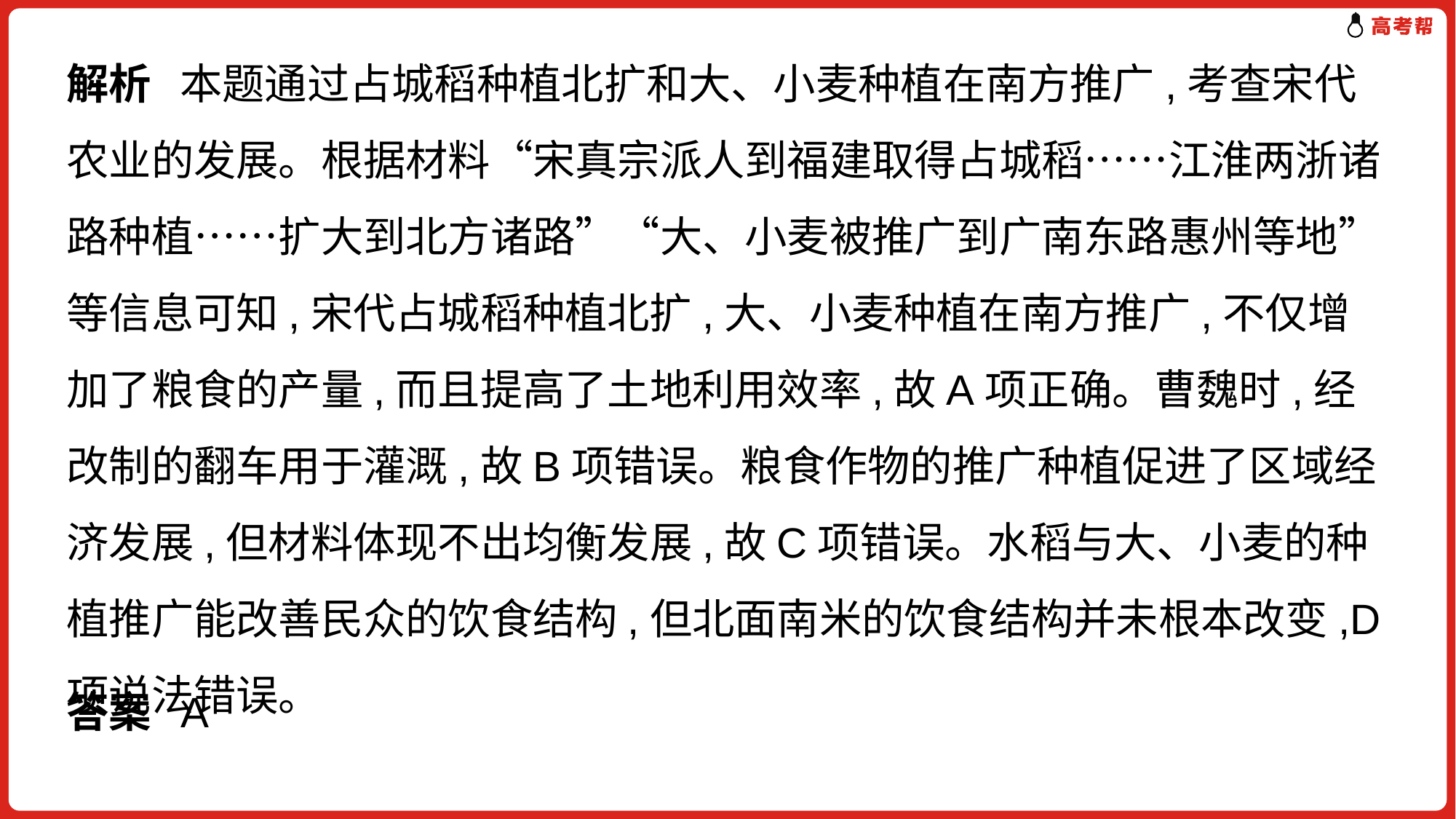

解析   本题通过占城稻种植北扩和大、小麦种植在南方推广,考查宋代农业的发展。根据材料“宋真宗派人到福建取得占城稻……江淮两浙诸路种植……扩大到北方诸路”“大、小麦被推广到广南东路惠州等地”等信息可知,宋代占城稻种植北扩,大、小麦种植在南方推广,不仅增加了粮食的产量,而且提高了土地利用效率,故A项正确。曹魏时,经改制的翻车用于灌溉,故B项错误。粮食作物的推广种植促进了区域经济发展,但材料体现不出均衡发展,故C项错误。水稻与大、小麦的种植推广能改善民众的饮食结构,但北面南米的饮食结构并未根本改变,D项说法错误。
答案  A